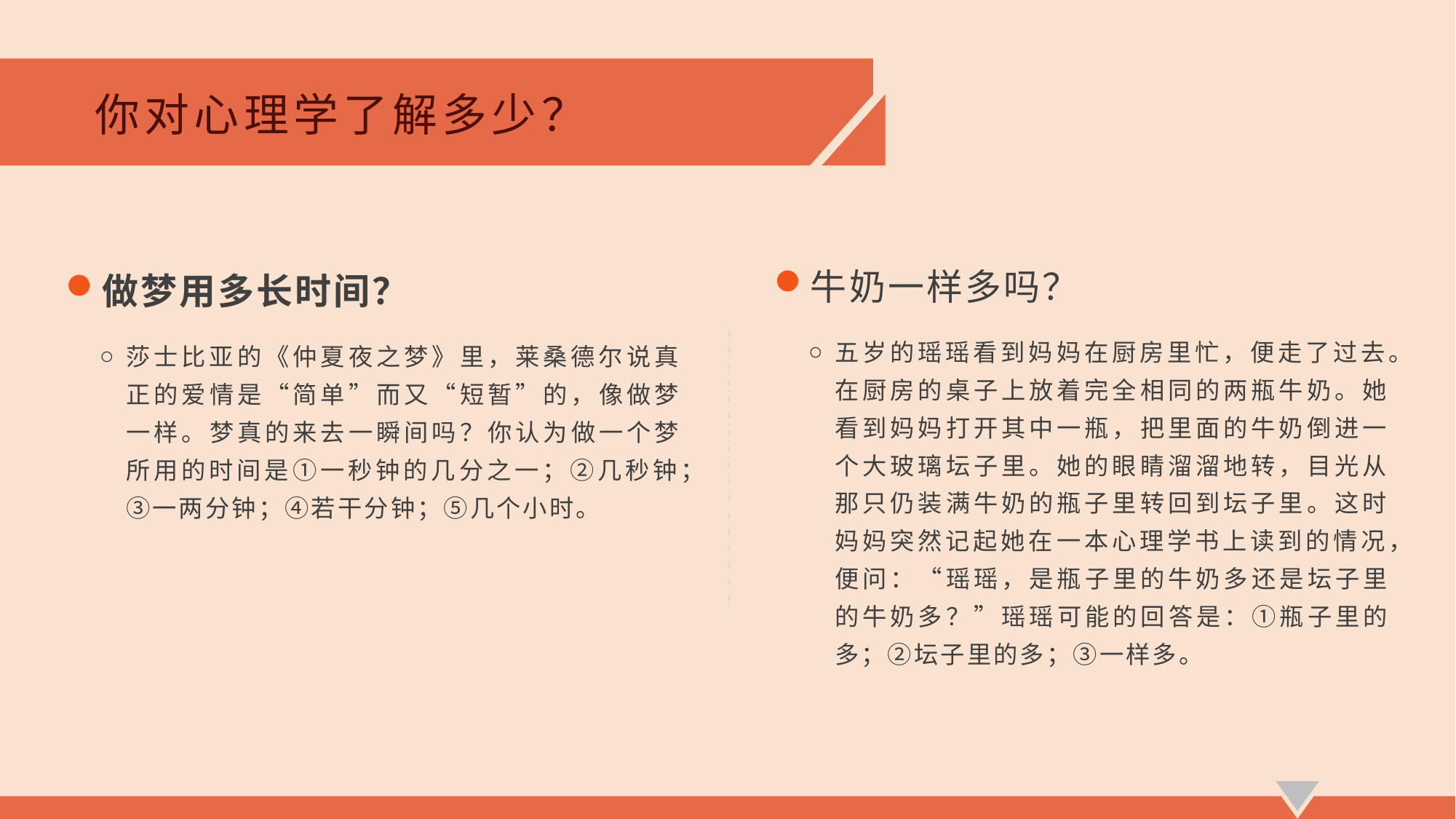

你对心理学了解多少？

做梦用多长时间？
莎士比亚的《仲夏夜之梦》里，莱桑德尔说真正的爱情是“简单”而又“短暂”的，像做梦一样。梦真的来去一瞬间吗？你认为做一个梦所用的时间是①一秒钟的几分之一；②几秒钟；③一两分钟；④若干分钟；⑤几个小时。
牛奶一样多吗？
五岁的瑶瑶看到妈妈在厨房里忙，便走了过去。在厨房的桌子上放着完全相同的两瓶牛奶。她看到妈妈打开其中一瓶，把里面的牛奶倒进一个大玻璃坛子里。她的眼睛溜溜地转，目光从那只仍装满牛奶的瓶子里转回到坛子里。这时妈妈突然记起她在一本心理学书上读到的情况，便问：“瑶瑶，是瓶子里的牛奶多还是坛子里的牛奶多？”瑶瑶可能的回答是：①瓶子里的多；②坛子里的多；③一样多。